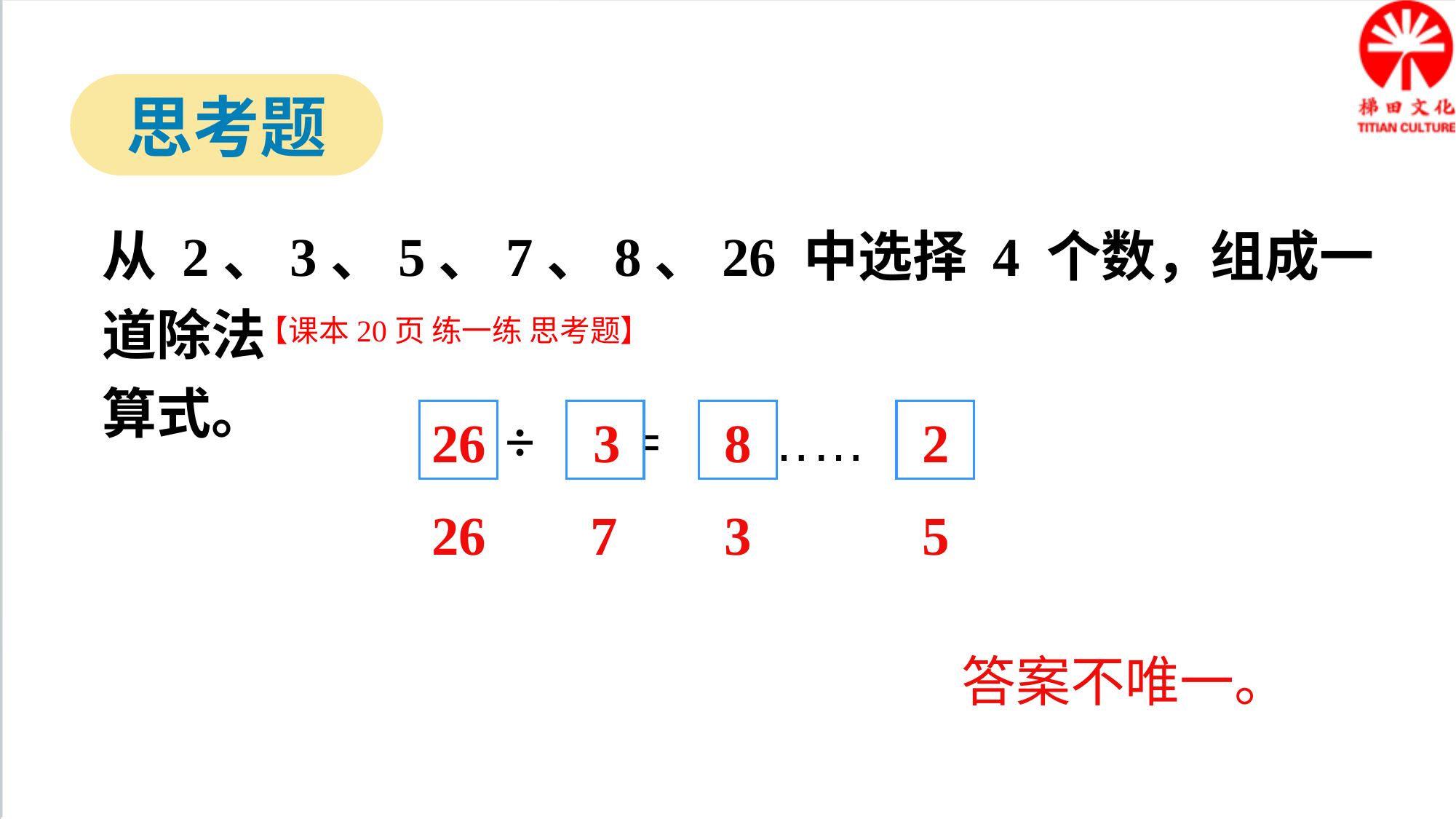

思考题
从 2、3、5、7、8、26 中选择 4 个数，组成一道除法
算式。
【课本20页 练一练 思考题】

÷       =       ……
26
3
8
2
26
7
3
5
答案不唯一。